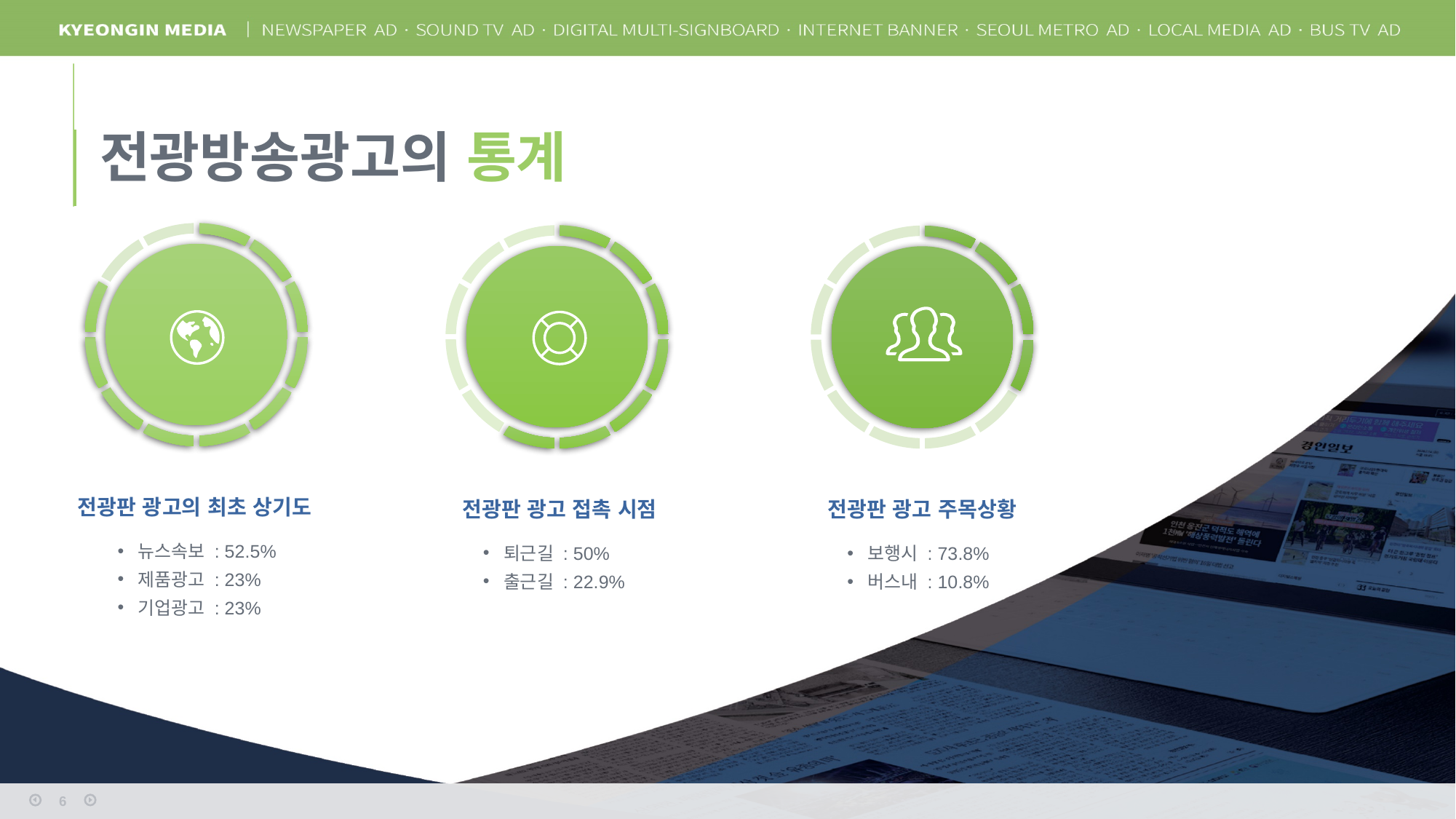

전광방송광고의 통계

전광판 광고의 최초 상기도
뉴스속보 : 52.5%
제품광고 : 23%
기업광고 : 23%
전광판 광고 접촉 시점
퇴근길 : 50%
출근길 : 22.9%
전광판 광고 주목상황
보행시 : 73.8%
버스내 : 10.8%

6